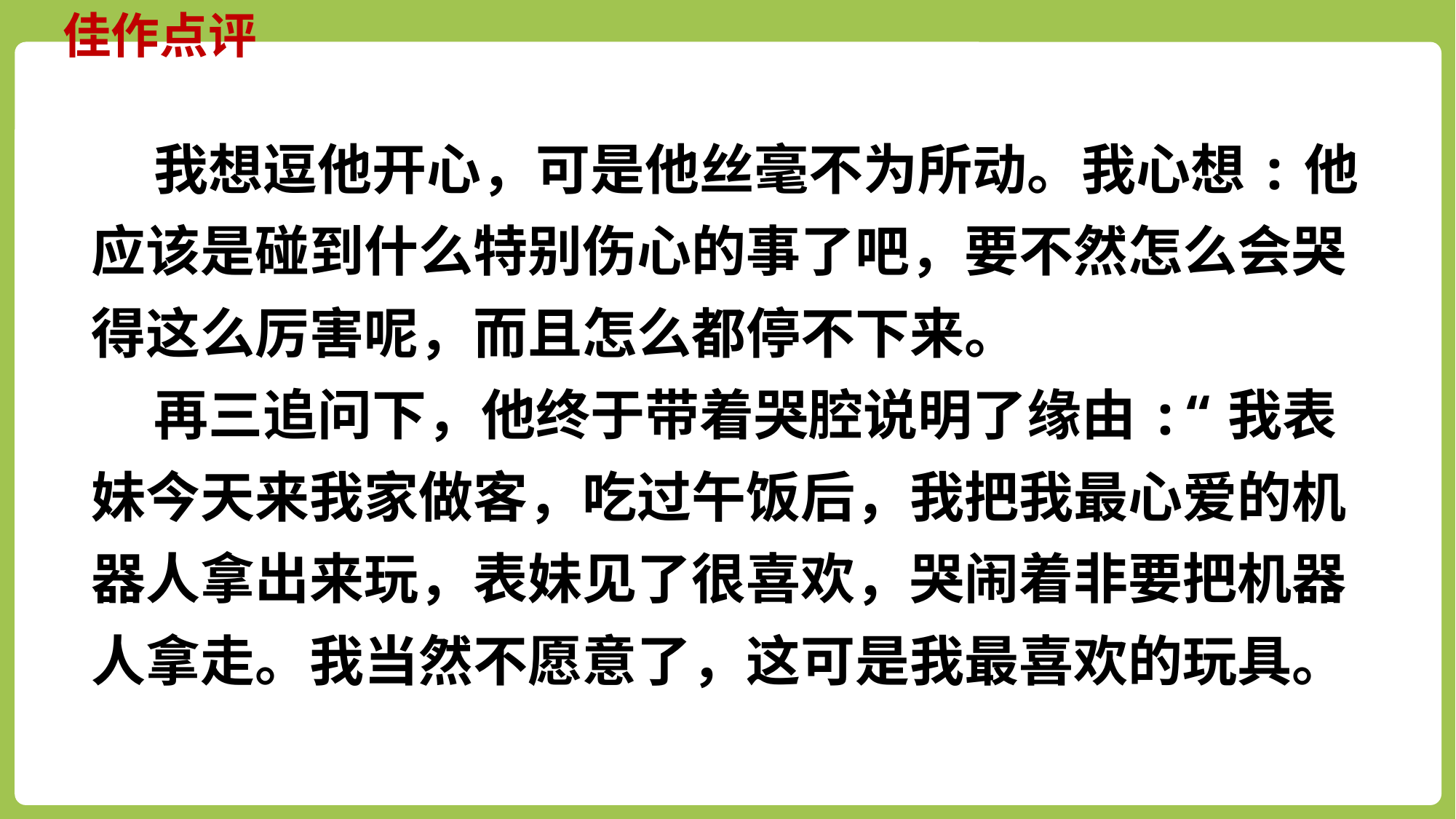

佳作点评
    我想逗他开心，可是他丝毫不为所动。我心想:他应该是碰到什么特别伤心的事了吧，要不然怎么会哭得这么厉害呢，而且怎么都停不下来。
    再三追问下，他终于带着哭腔说明了缘由:“我表妹今天来我家做客，吃过午饭后，我把我最心爱的机器人拿出来玩，表妹见了很喜欢，哭闹着非要把机器人拿走。我当然不愿意了，这可是我最喜欢的玩具。